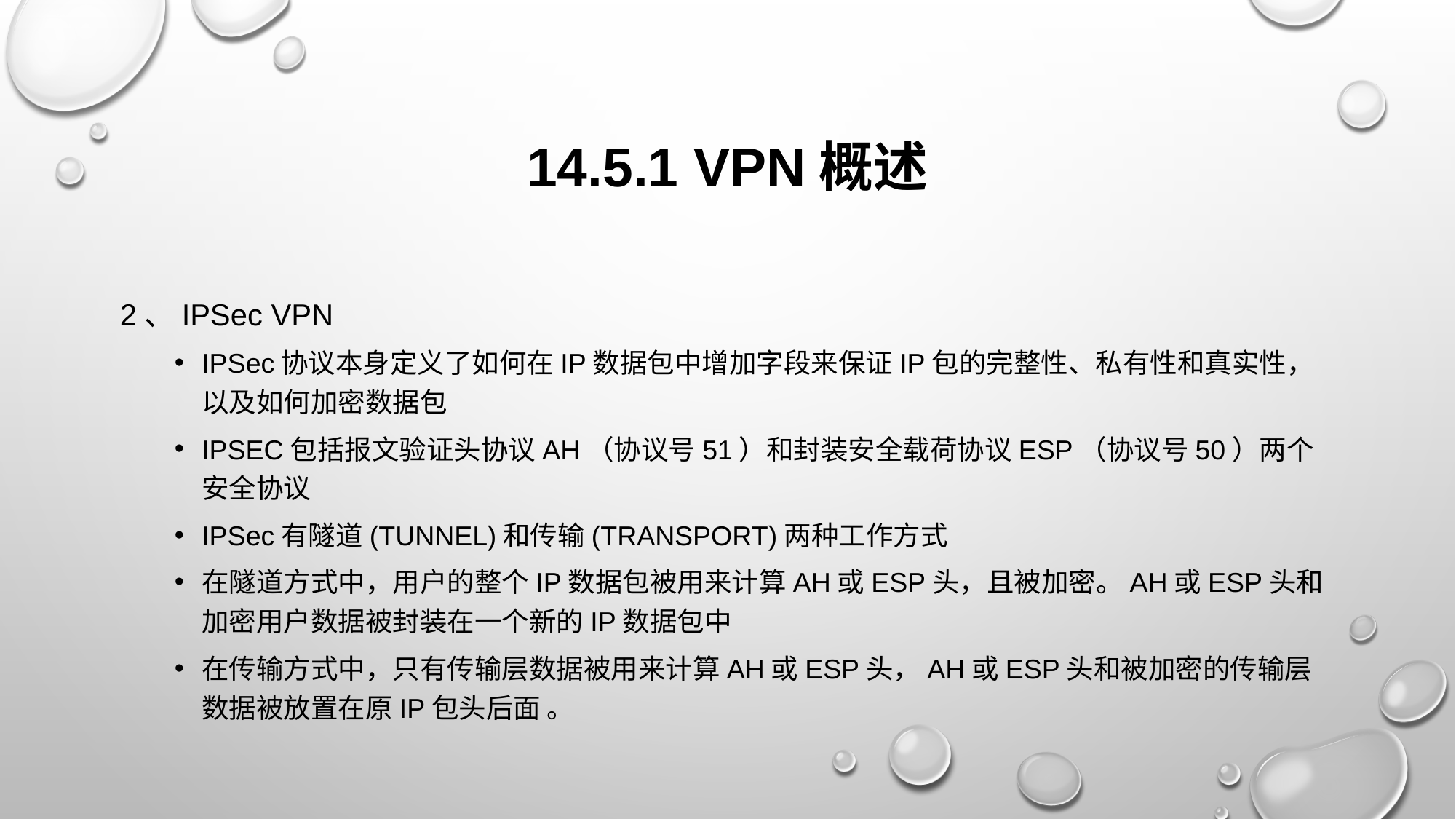

# 14.5.1 VPN概述
2、IPSec VPN
IPSec协议本身定义了如何在IP数据包中增加字段来保证IP包的完整性、私有性和真实性，以及如何加密数据包
IPSec包括报文验证头协议AH（协议号51）和封装安全载荷协议ESP（协议号50）两个安全协议
IPSec有隧道(Tunnel)和传输(Transport)两种工作方式
在隧道方式中，用户的整个IP数据包被用来计算AH或ESP头，且被加密。AH或ESP头和加密用户数据被封装在一个新的IP数据包中
在传输方式中，只有传输层数据被用来计算AH或ESP头，AH或ESP头和被加密的传输层数据被放置在原IP包头后面 。